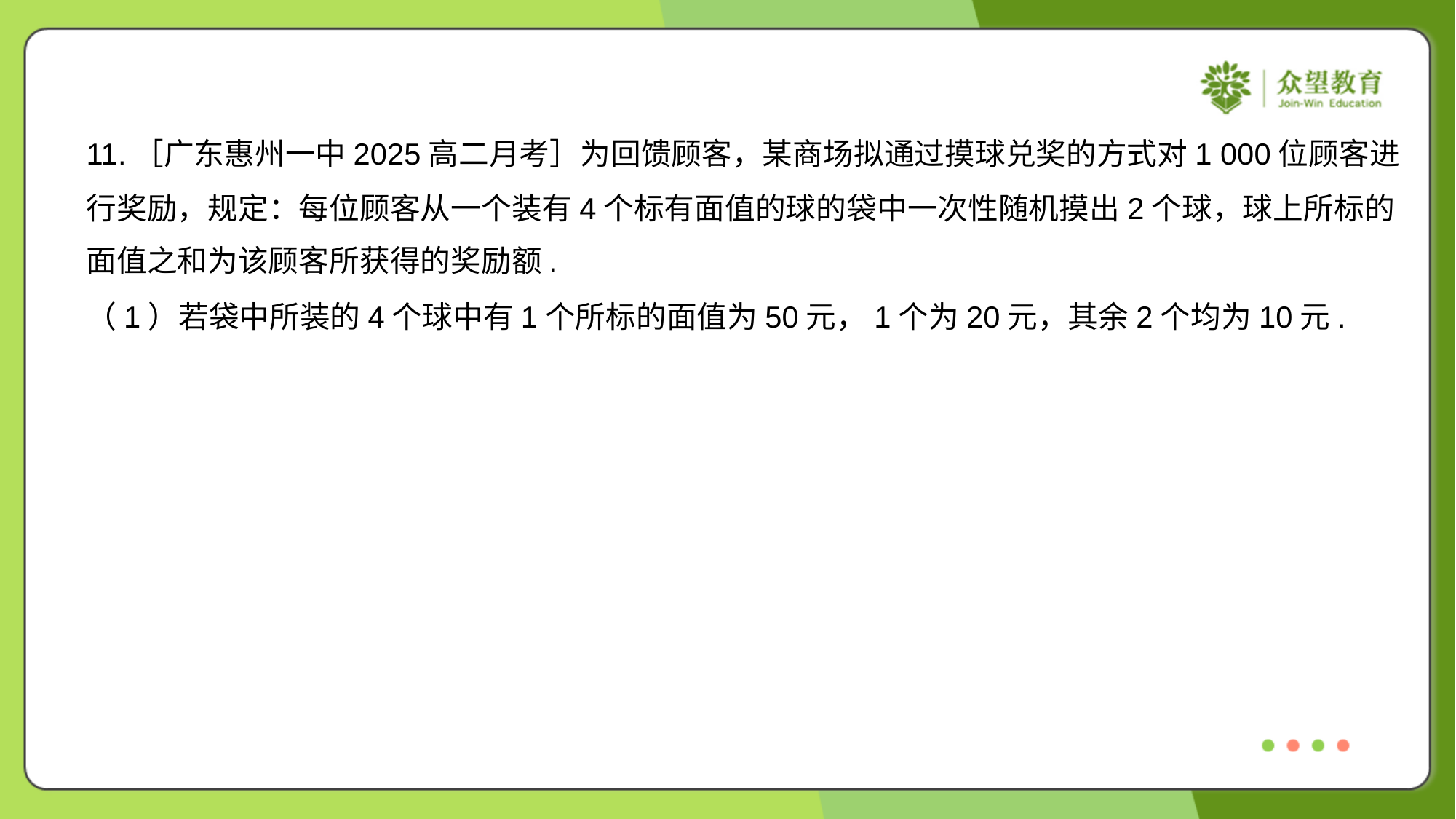

11.［广东惠州一中2025高二月考］为回馈顾客，某商场拟通过摸球兑奖的方式对1 000位顾客进
行奖励，规定：每位顾客从一个装有4个标有面值的球的袋中一次性随机摸出2个球，球上所标的
面值之和为该顾客所获得的奖励额.
（1）若袋中所装的4个球中有1个所标的面值为50元，1个为20元，其余2个均为10元.